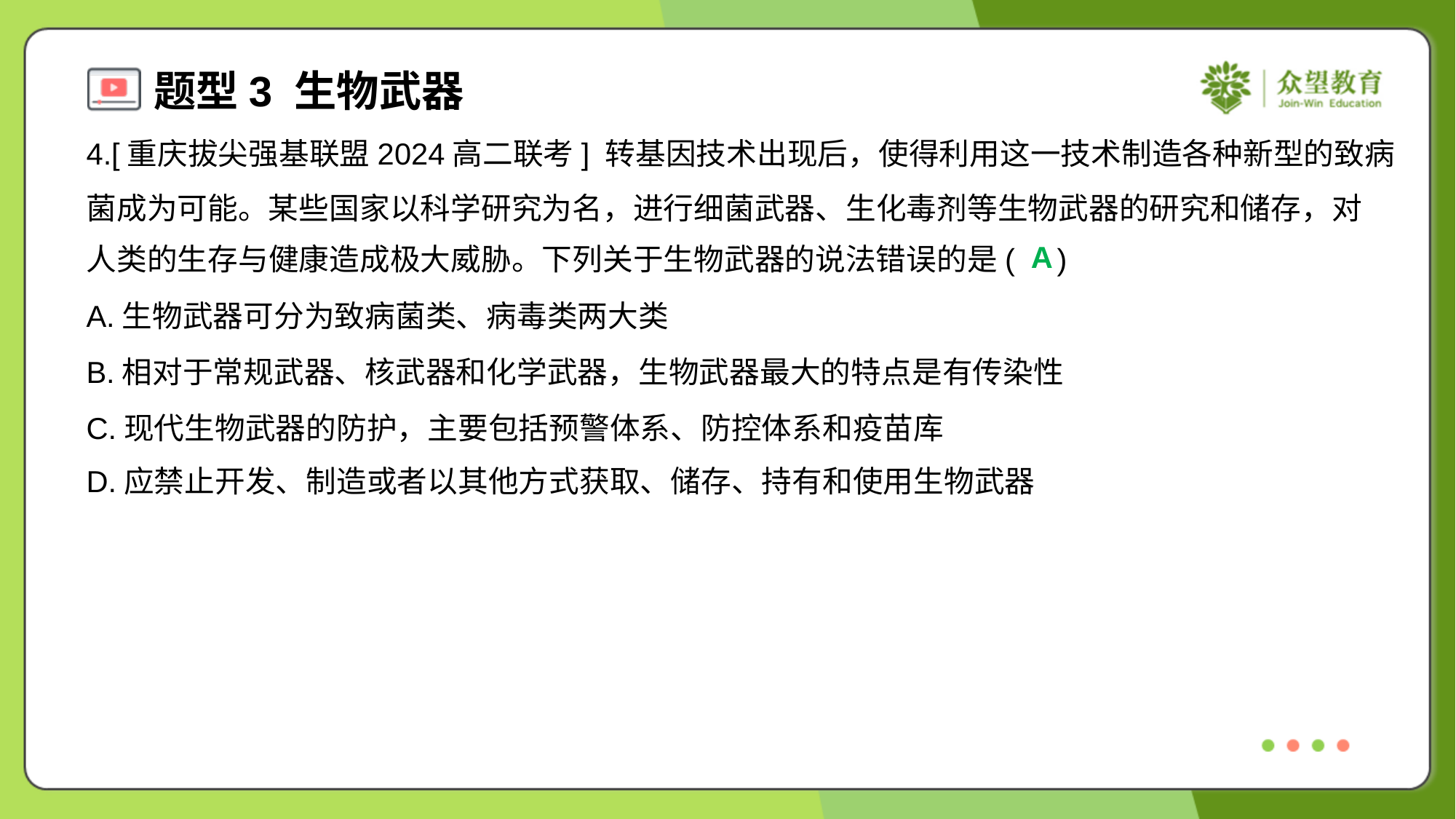

4.[重庆拔尖强基联盟2024高二联考] 转基因技术出现后，使得利用这一技术制造各种新型的致病
菌成为可能。某些国家以科学研究为名，进行细菌武器、生化毒剂等生物武器的研究和储存，对
人类的生存与健康造成极大威胁。下列关于生物武器的说法错误的是(     )
A
A.生物武器可分为致病菌类、病毒类两大类
B.相对于常规武器、核武器和化学武器，生物武器最大的特点是有传染性
C.现代生物武器的防护，主要包括预警体系、防控体系和疫苗库
D.应禁止开发、制造或者以其他方式获取、储存、持有和使用生物武器